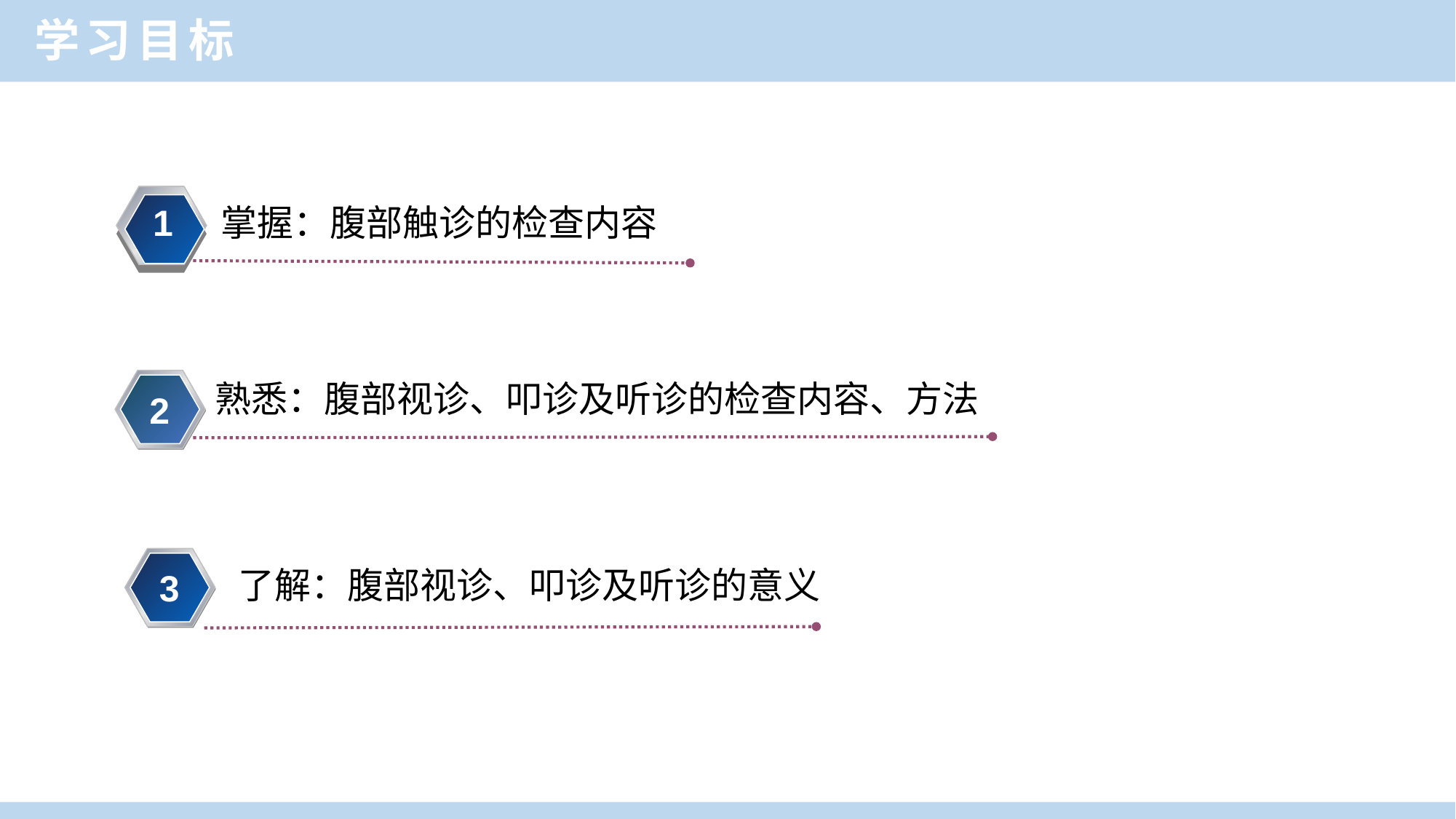

学习目标

1
掌握：腹部触诊的检查内容

熟悉：腹部视诊、叩诊及听诊的检查内容、方法

2

了解：腹部视诊、叩诊及听诊的意义
3